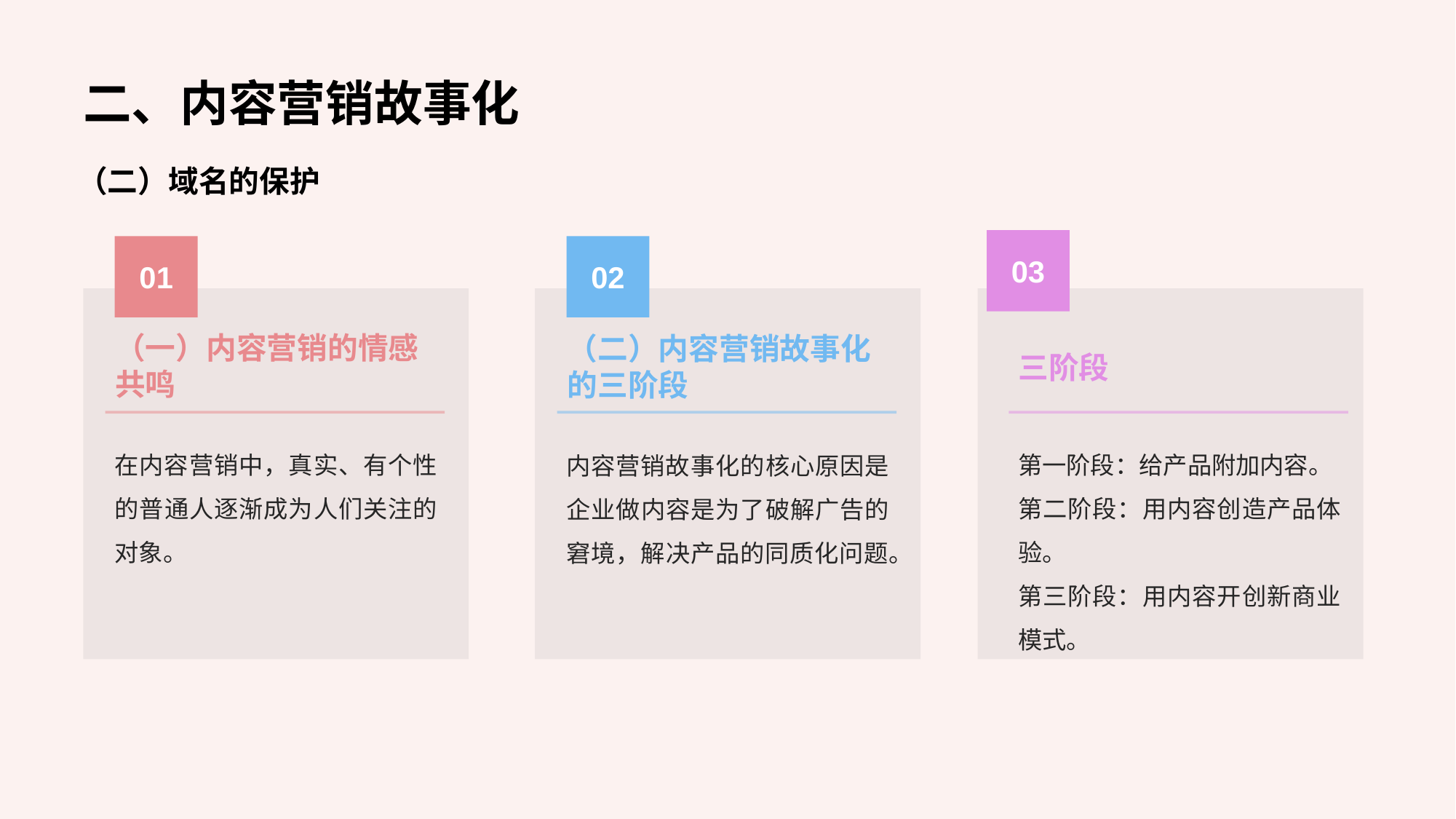

二、内容营销故事化
（二）域名的保护
03
01
02

（一）内容营销的情感共鸣
（二）内容营销故事化的三阶段
三阶段
在内容营销中，真实、有个性的普通人逐渐成为人们关注的对象。
第一阶段：给产品附加内容。
第二阶段：用内容创造产品体验。
第三阶段：用内容开创新商业模式。
内容营销故事化的核心原因是企业做内容是为了破解广告的窘境，解决产品的同质化问题。